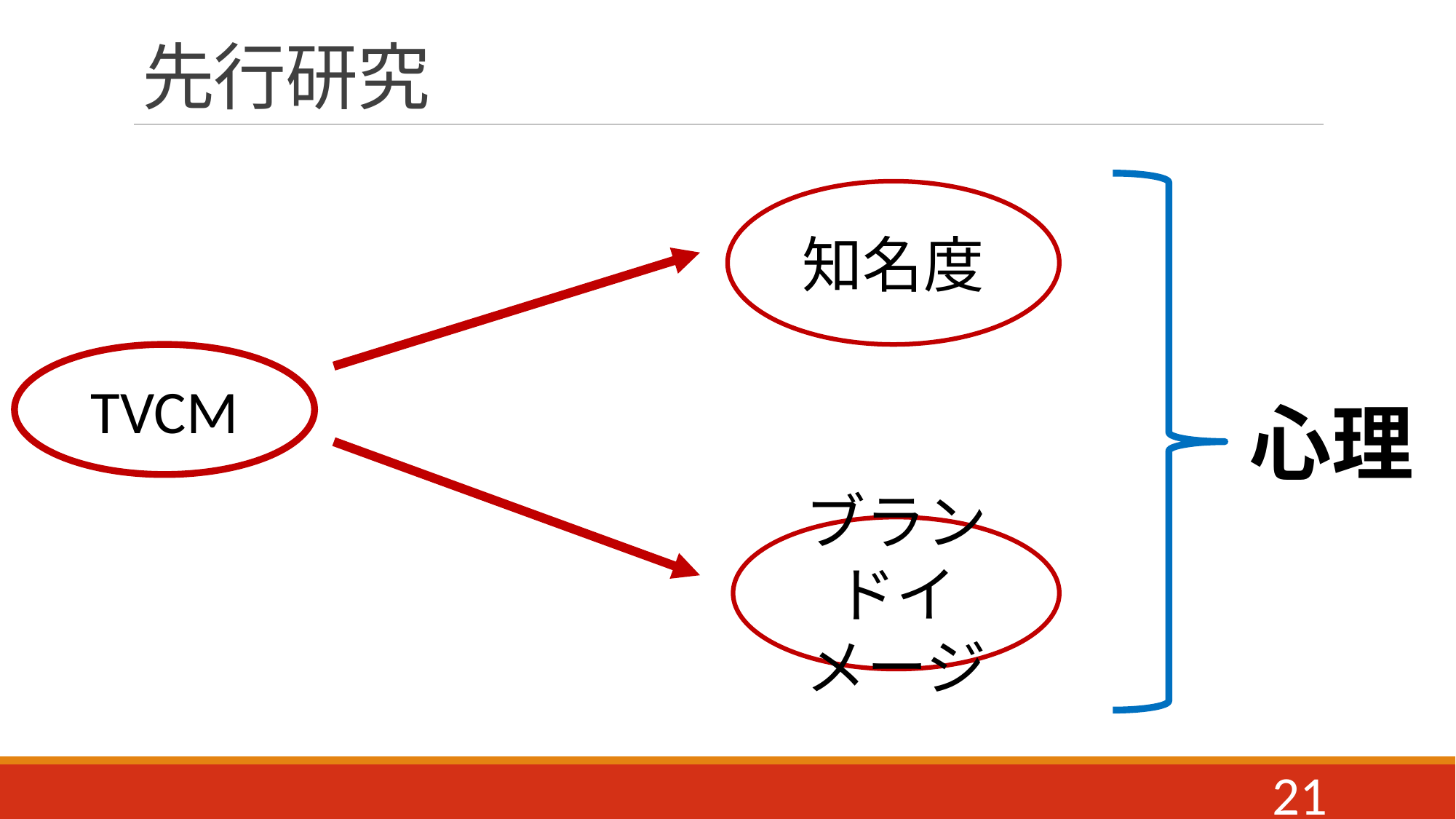

# 先行研究

知名度
TVCM
心理
ブランドイメージ
21